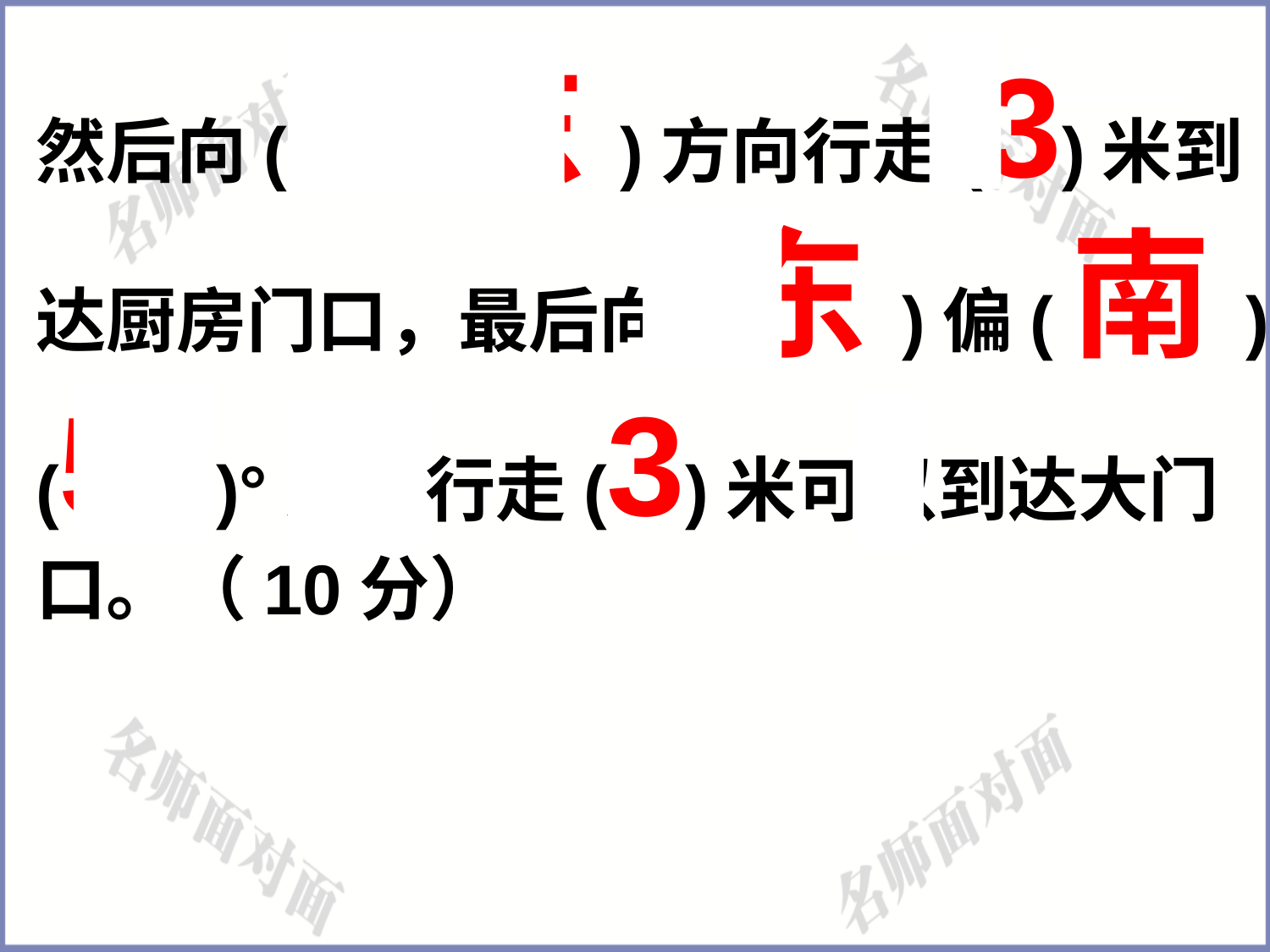

然后向(正东)方向行走(3)米到达厨房门口，最后向(东)偏(南)(50)°方向行走(3)米可以到达大门口。（10分）